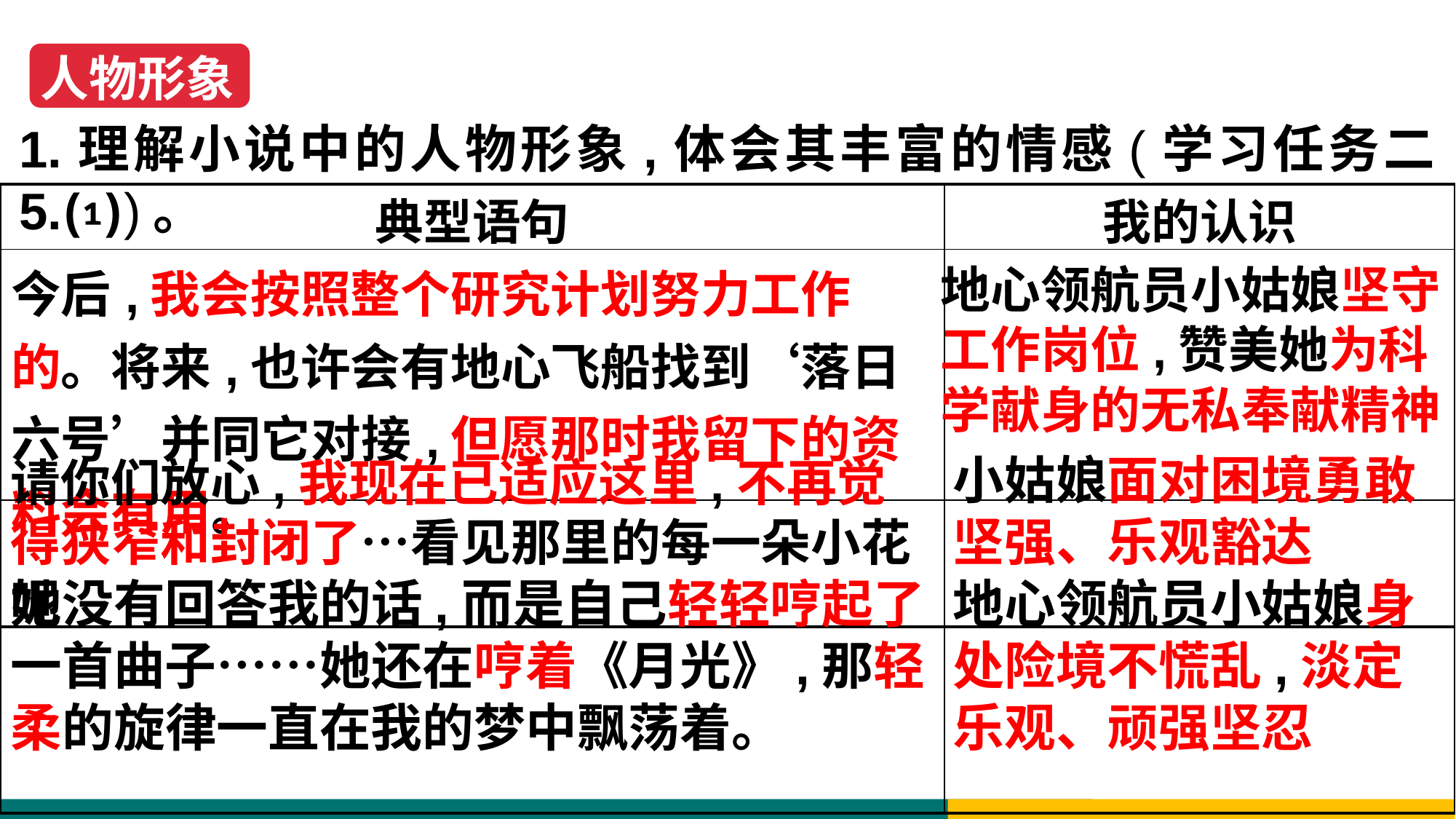

人物形象
1.理解小说中的人物形象,体会其丰富的情感(学习任务二5.⑴)。
| 典型语句 | 我的认识 |
| --- | --- |
| 今后,我会按照整个研究计划努力工作的。将来,也许会有地心飞船找到‘落日六号’并同它对接,但愿那时我留下的资料会有用。 |  |
|  |  |
|  |  |
地心领航员小姑娘坚守工作岗位,赞美她为科学献身的无私奉献精神
小姑娘面对困境勇敢坚强、乐观豁达
请你们放心,我现在已适应这里,不再觉得狭窄和封闭了…看见那里的每一朵小花呢
她没有回答我的话,而是自己轻轻哼起了一首曲子……她还在哼着《月光》,那轻柔的旋律一直在我的梦中飘荡着。
地心领航员小姑娘身处险境不慌乱,淡定乐观、顽强坚忍